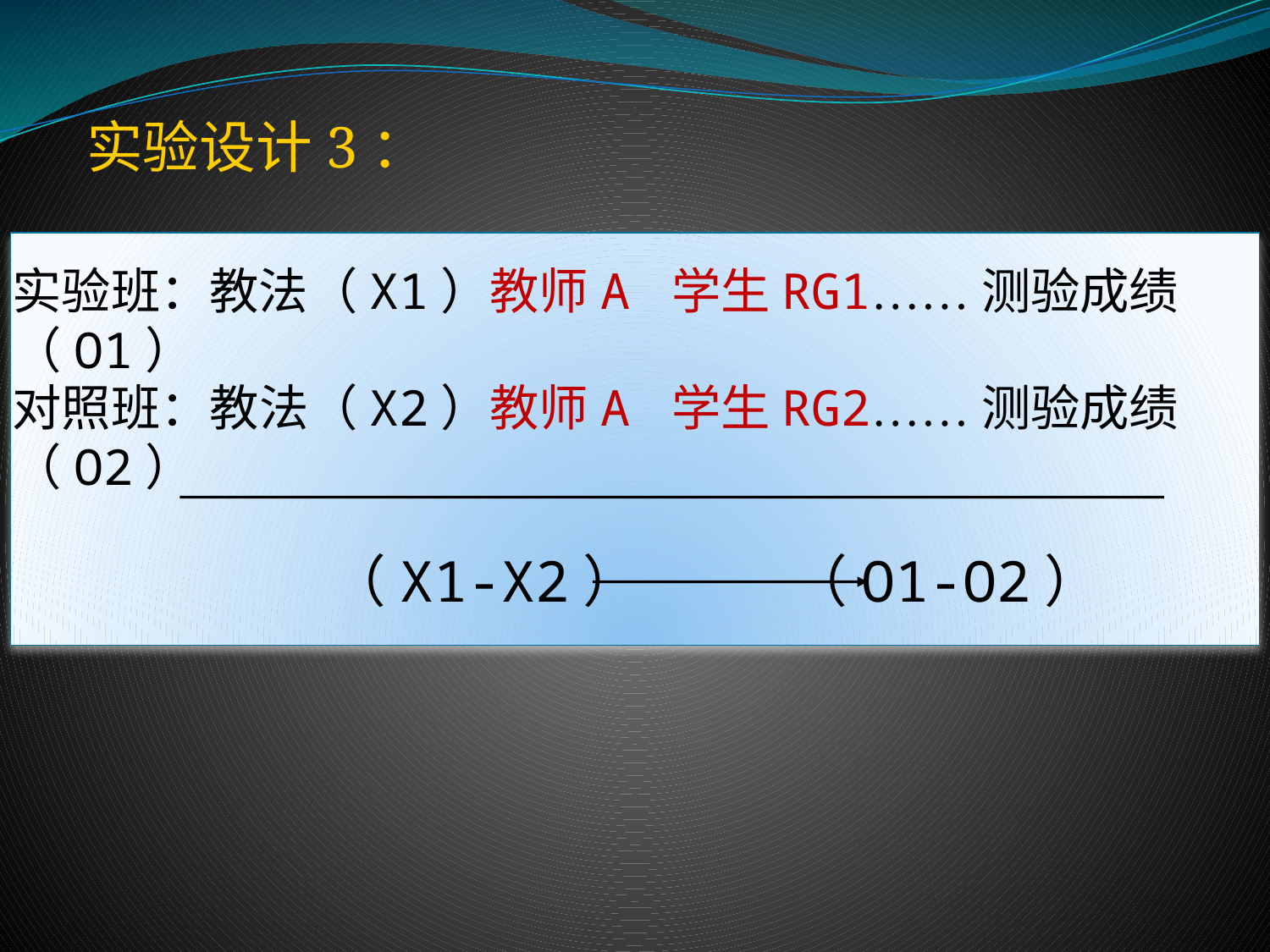

实验设计3：

实验班：教法（X1）教师A 学生RG1……测验成绩（O1）
对照班：教法（X2）教师A 学生RG2……测验成绩（O2）

（X1-X2）            （O1-O2）